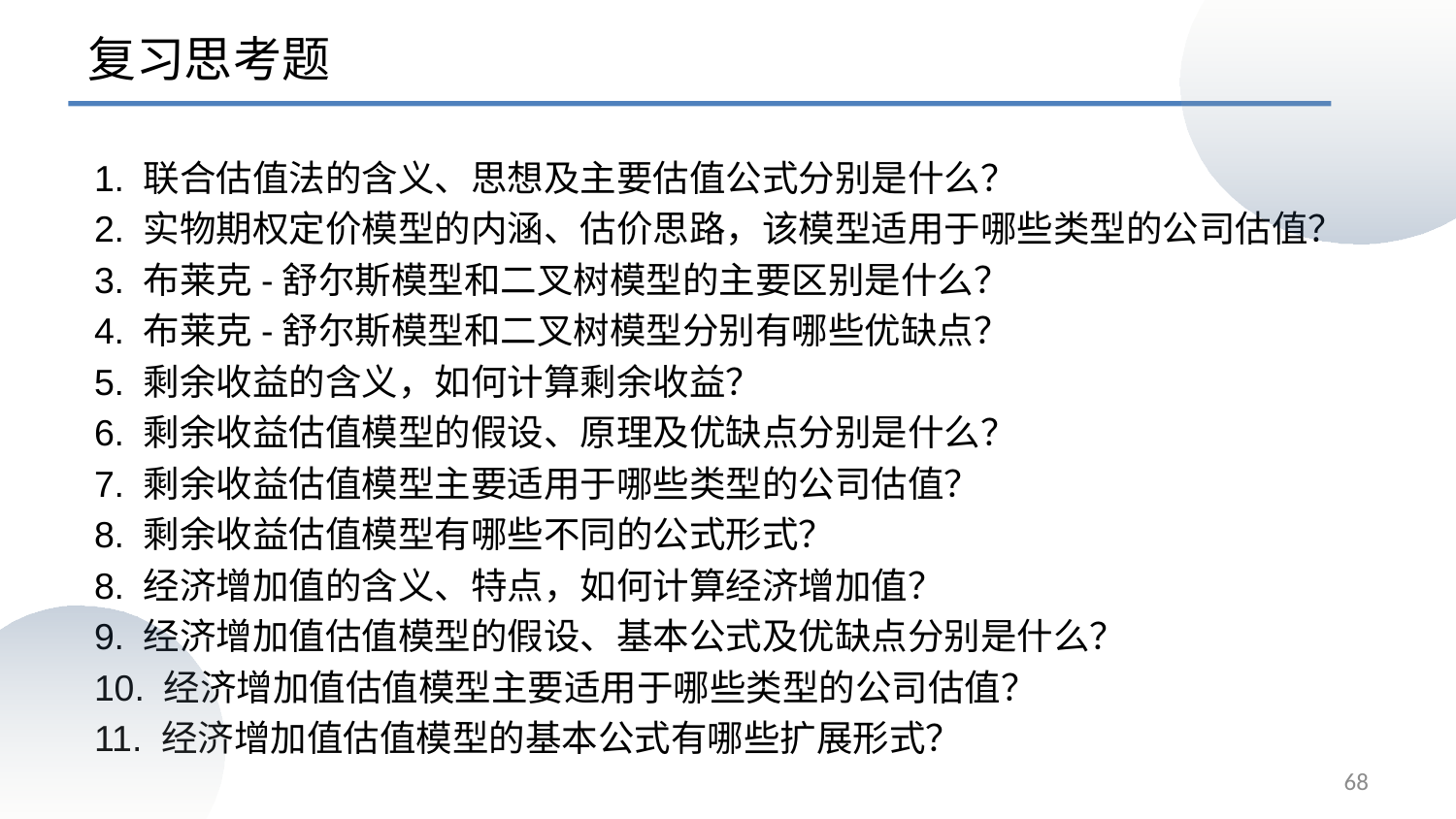

复习思考题
1. 联合估值法的含义、思想及主要估值公式分别是什么？
2. 实物期权定价模型的内涵、估价思路，该模型适用于哪些类型的公司估值？
3. 布莱克-舒尔斯模型和二叉树模型的主要区别是什么？
4. 布莱克-舒尔斯模型和二叉树模型分别有哪些优缺点？
5. 剩余收益的含义，如何计算剩余收益？
6. 剩余收益估值模型的假设、原理及优缺点分别是什么？
7. 剩余收益估值模型主要适用于哪些类型的公司估值？
8. 剩余收益估值模型有哪些不同的公式形式？
8. 经济增加值的含义、特点，如何计算经济增加值？
9. 经济增加值估值模型的假设、基本公式及优缺点分别是什么？
10. 经济增加值估值模型主要适用于哪些类型的公司估值？
11. 经济增加值估值模型的基本公式有哪些扩展形式？

68